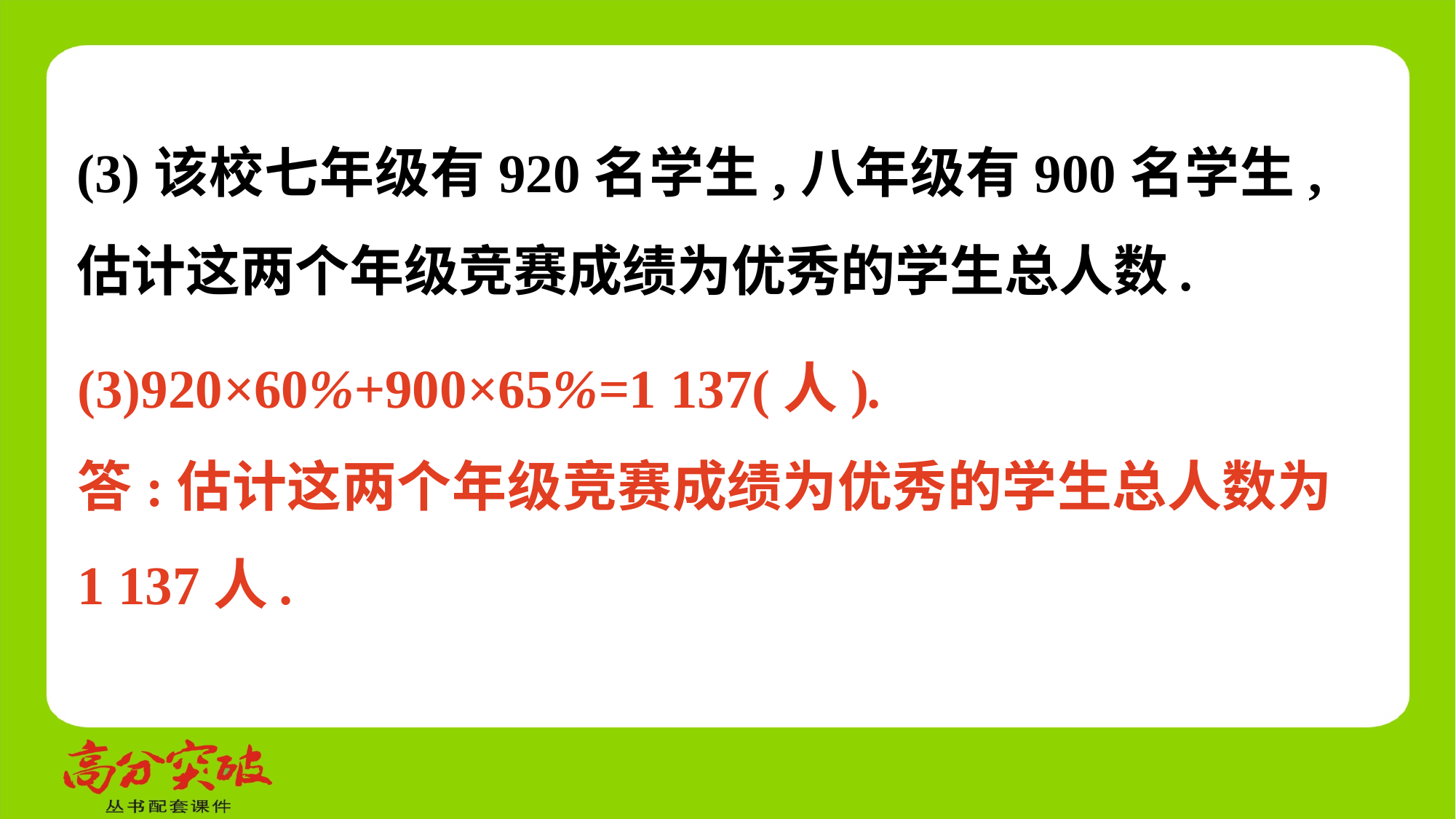

(3)该校七年级有920名学生,八年级有900名学生,估计这两个年级竞赛成绩为优秀的学生总人数.
(3)920×60%+900×65%=1 137(人).
答:估计这两个年级竞赛成绩为优秀的学生总人数为1 137人.